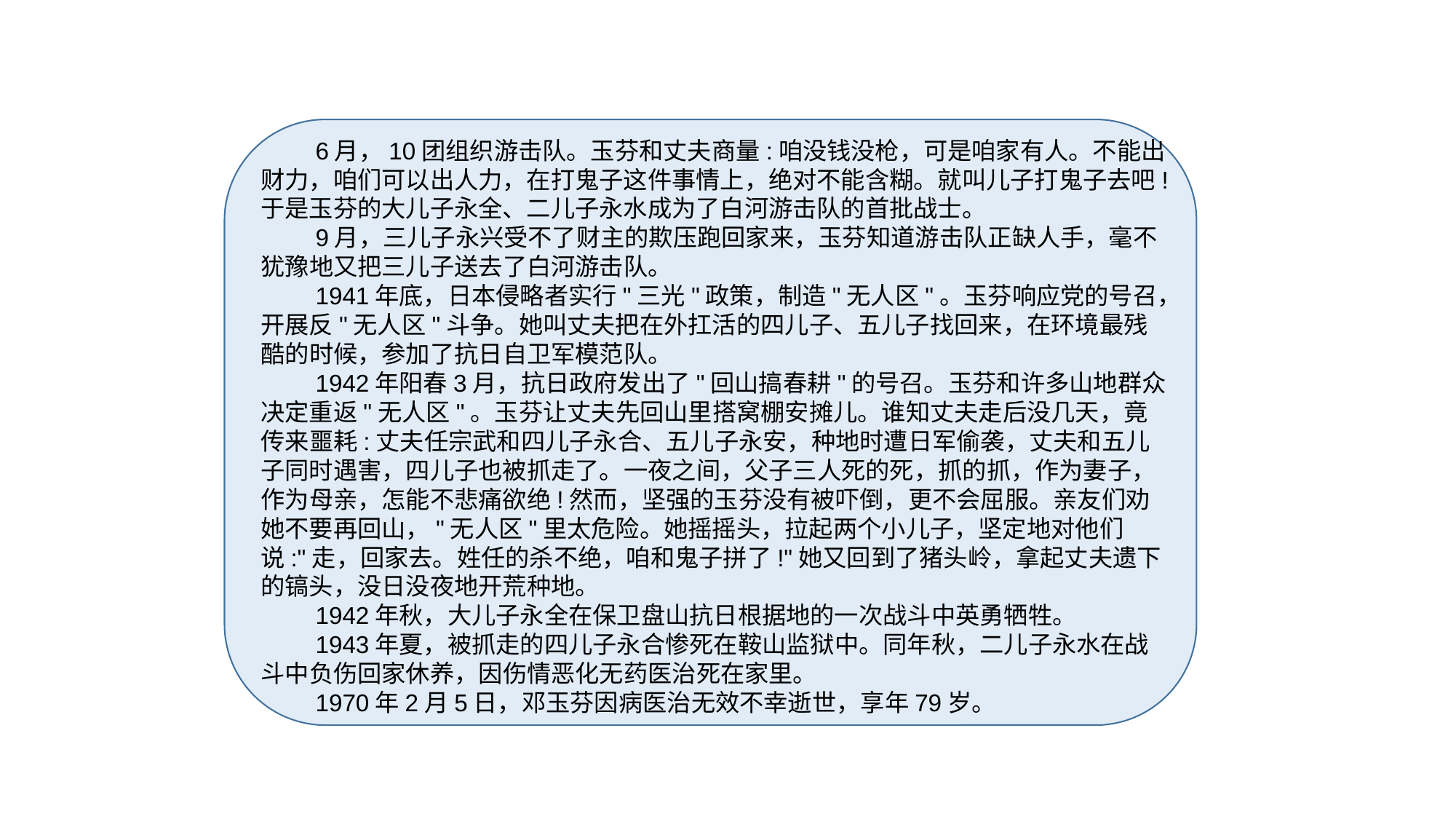

6月，10团组织游击队。玉芬和丈夫商量:咱没钱没枪，可是咱家有人。不能出财力，咱们可以出人力，在打鬼子这件事情上，绝对不能含糊。就叫儿子打鬼子去吧!于是玉芬的大儿子永全、二儿子永水成为了白河游击队的首批战士。
9月，三儿子永兴受不了财主的欺压跑回家来，玉芬知道游击队正缺人手，毫不犹豫地又把三儿子送去了白河游击队。
1941年底，日本侵略者实行"三光"政策，制造"无人区"。玉芬响应党的号召，开展反"无人区"斗争。她叫丈夫把在外扛活的四儿子、五儿子找回来，在环境最残酷的时候，参加了抗日自卫军模范队。
1942年阳春3月，抗日政府发出了"回山搞春耕"的号召。玉芬和许多山地群众决定重返"无人区"。玉芬让丈夫先回山里搭窝棚安摊儿。谁知丈夫走后没几天，竟传来噩耗:丈夫任宗武和四儿子永合、五儿子永安，种地时遭日军偷袭，丈夫和五儿子同时遇害，四儿子也被抓走了。一夜之间，父子三人死的死，抓的抓，作为妻子，作为母亲，怎能不悲痛欲绝!然而，坚强的玉芬没有被吓倒，更不会屈服。亲友们劝她不要再回山，"无人区"里太危险。她摇摇头，拉起两个小儿子，坚定地对他们说:"走，回家去。姓任的杀不绝，咱和鬼子拼了!"她又回到了猪头岭，拿起丈夫遗下的镐头，没日没夜地开荒种地。
1942年秋，大儿子永全在保卫盘山抗日根据地的一次战斗中英勇牺牲。
1943年夏，被抓走的四儿子永合惨死在鞍山监狱中。同年秋，二儿子永水在战斗中负伤回家休养，因伤情恶化无药医治死在家里。
1970年2月5日，邓玉芬因病医治无效不幸逝世，享年79岁。